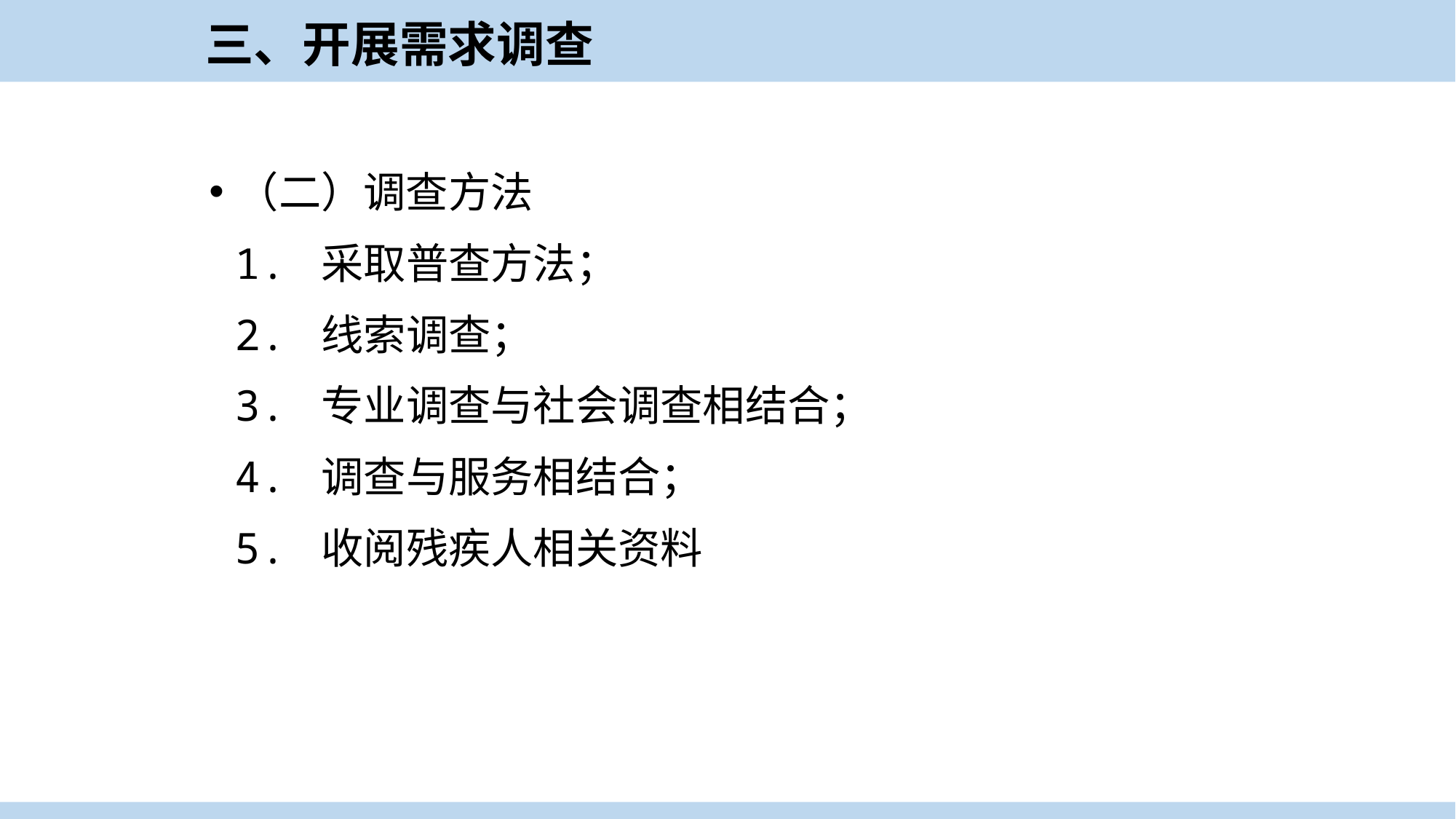

三、开展需求调查
（二）调查方法
 1. 采取普查方法；
 2. 线索调查；
 3. 专业调查与社会调查相结合；
 4. 调查与服务相结合；
 5. 收阅残疾人相关资料